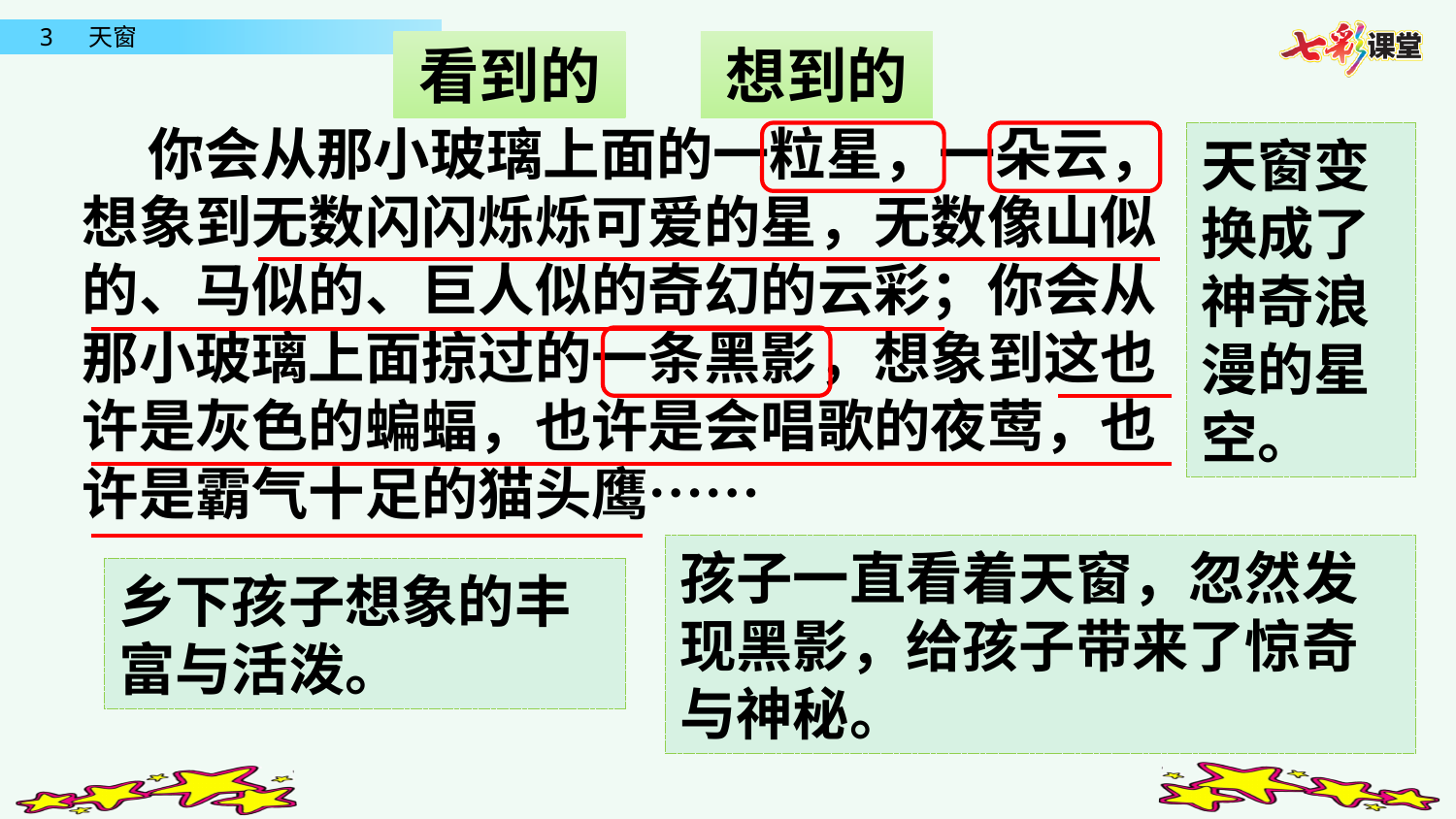

看到的
想到的
    你会从那小玻璃上面的一粒星，一朵云，想象到无数闪闪烁烁可爱的星，无数像山似的、马似的、巨人似的奇幻的云彩；你会从那小玻璃上面掠过的一条黑影，想象到这也许是灰色的蝙蝠，也许是会唱歌的夜莺，也许是霸气十足的猫头鹰……
天窗变换成了神奇浪漫的星空。

孩子一直看着天窗，忽然发现黑影，给孩子带来了惊奇与神秘。
乡下孩子想象的丰富与活泼。